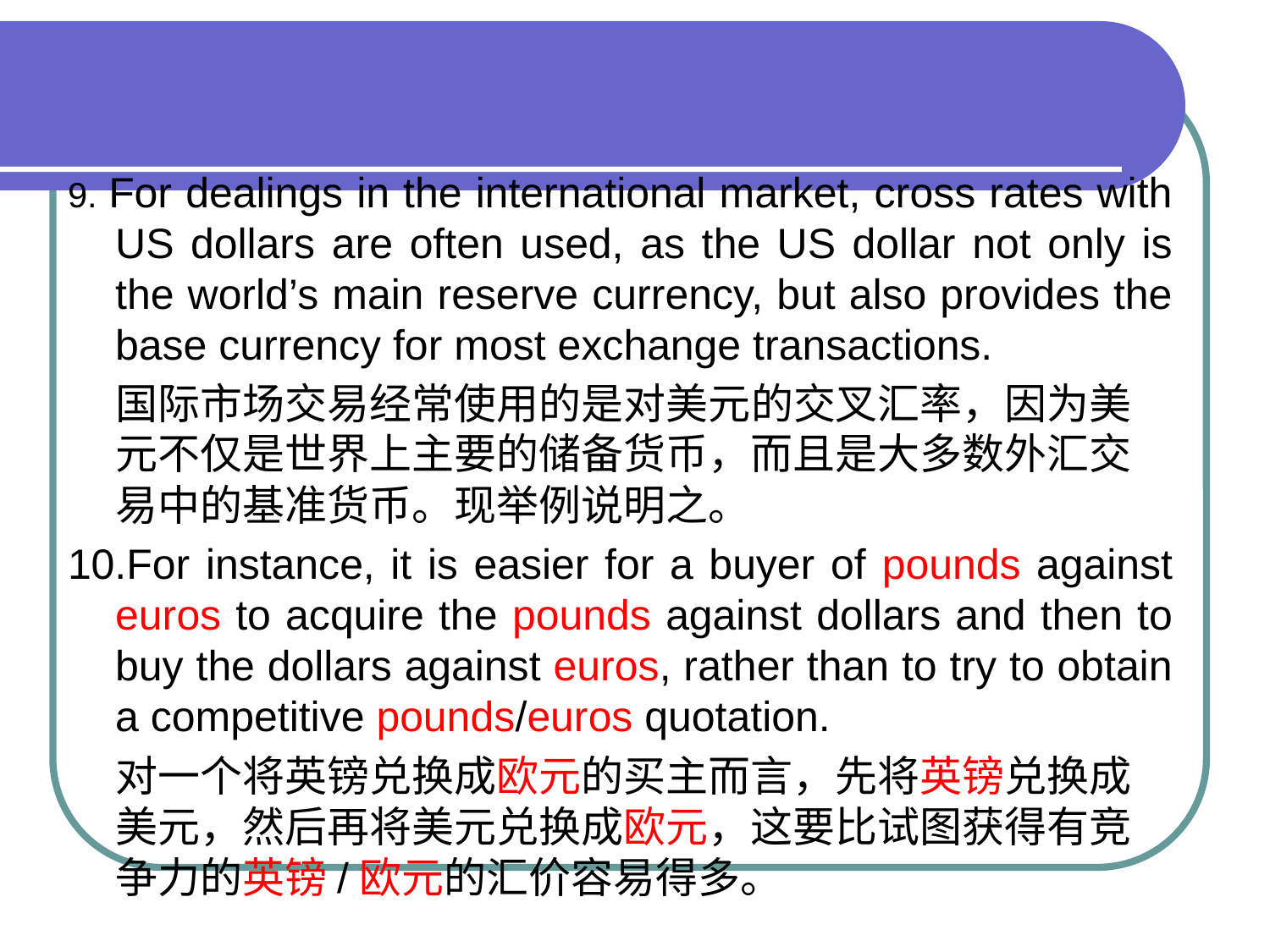

#
9. For dealings in the international market, cross rates with US dollars are often used, as the US dollar not only is the world’s main reserve currency, but also provides the base currency for most exchange transactions.
    国际市场交易经常使用的是对美元的交叉汇率，因为美元不仅是世界上主要的储备货币，而且是大多数外汇交易中的基准货币。现举例说明之。
10.For instance, it is easier for a buyer of pounds against euros to acquire the pounds against dollars and then to buy the dollars against euros, rather than to try to obtain a competitive pounds/euros quotation.
    对一个将英镑兑换成欧元的买主而言，先将英镑兑换成美元，然后再将美元兑换成欧元，这要比试图获得有竞争力的英镑/欧元的汇价容易得多。